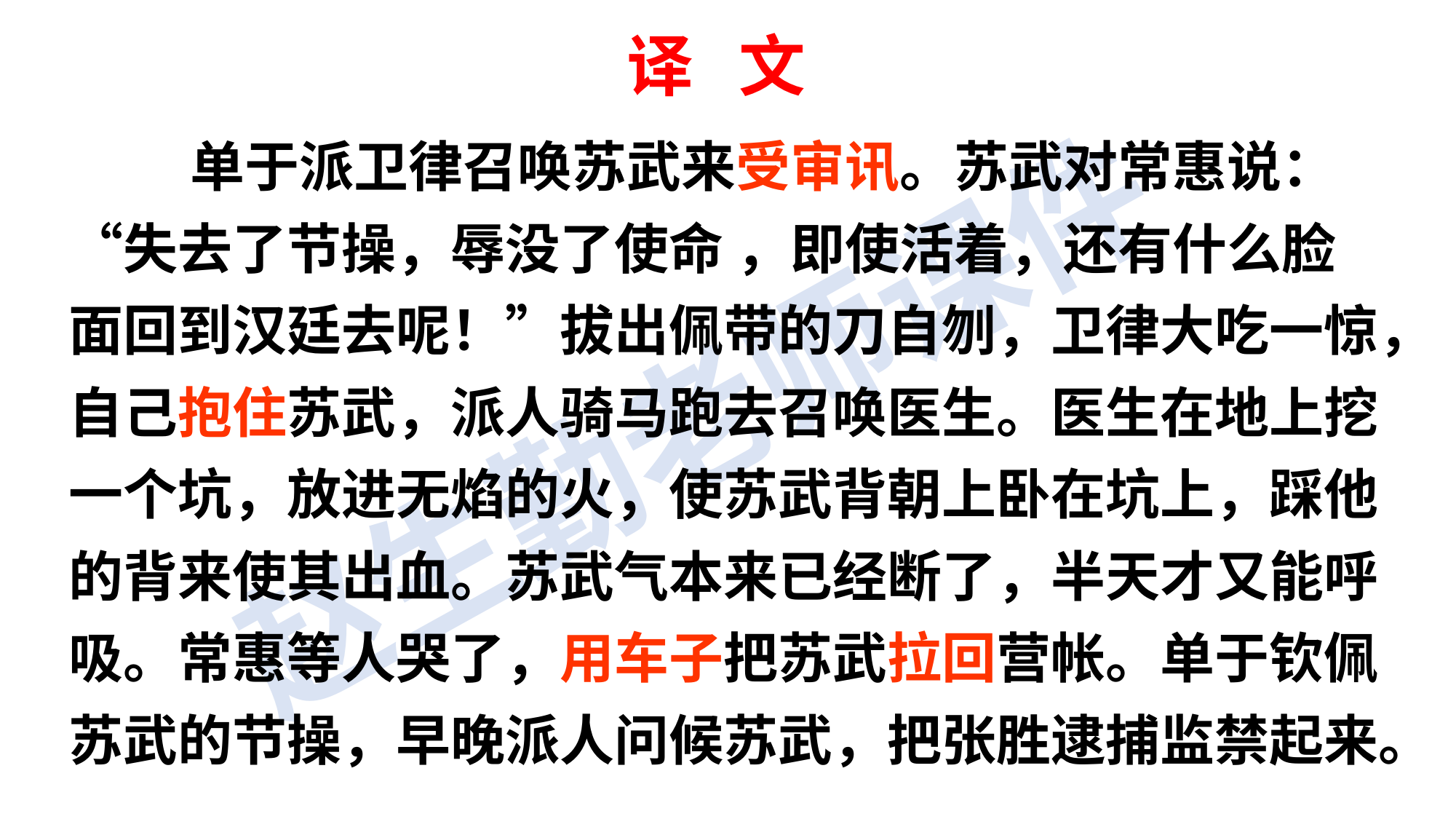

译   文
　　 单于派卫律召唤苏武来受审讯。苏武对常惠说：“失去了节操，辱没了使命 ，即使活着，还有什么脸面回到汉廷去呢！”拔出佩带的刀自刎，卫律大吃一惊，自己抱住苏武，派人骑马跑去召唤医生。医生在地上挖一个坑，放进无焰的火，使苏武背朝上卧在坑上，踩他的背来使其出血。苏武气本来已经断了，半天才又能呼吸。常惠等人哭了，用车子把苏武拉回营帐。单于钦佩苏武的节操，早晚派人问候苏武，把张胜逮捕监禁起来。